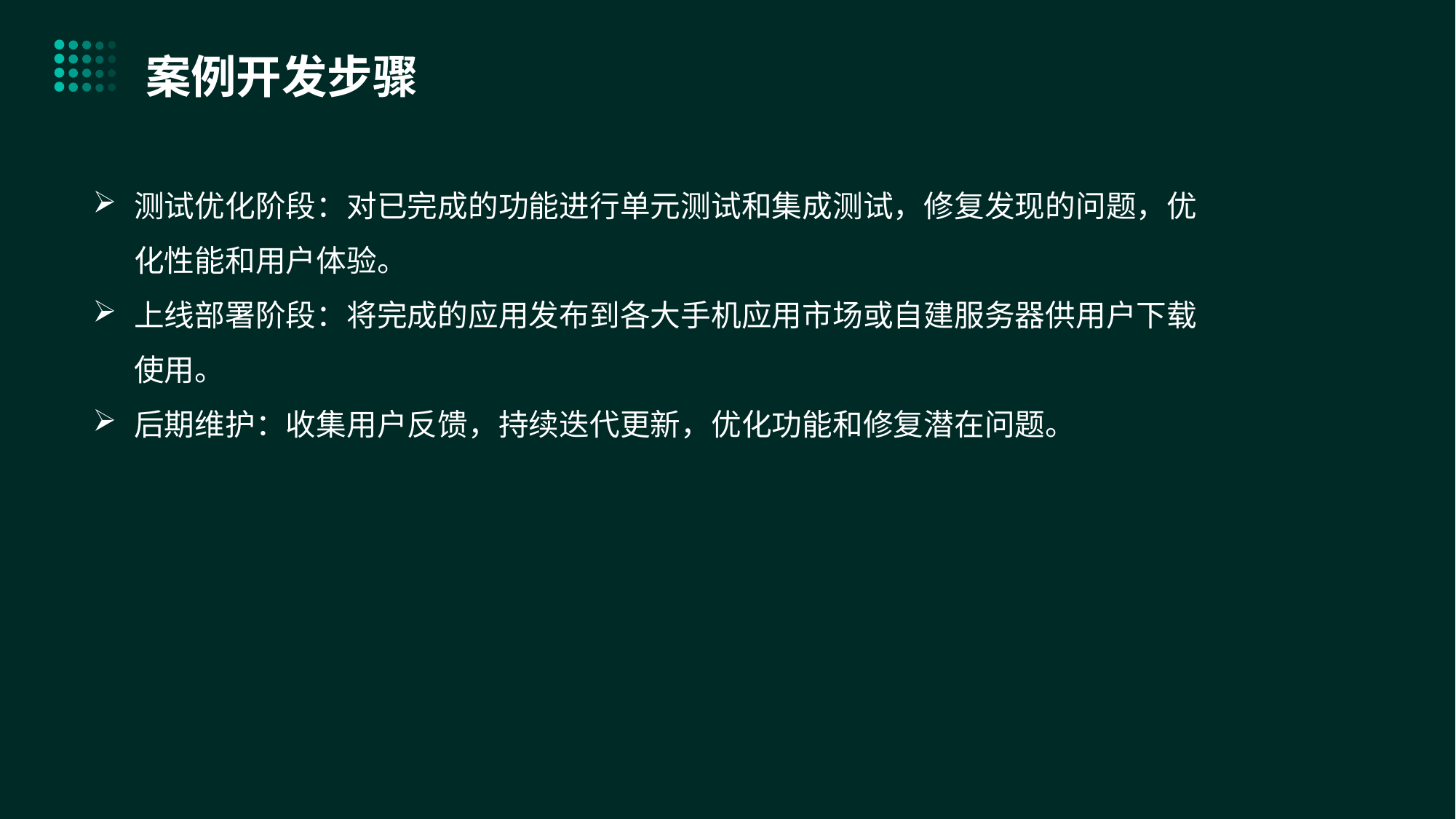

案例开发步骤

测试优化阶段：对已完成的功能进行单元测试和集成测试，修复发现的问题，优化性能和用户体验。
上线部署阶段：将完成的应用发布到各大手机应用市场或自建服务器供用户下载使用。
后期维护：收集用户反馈，持续迭代更新，优化功能和修复潜在问题。